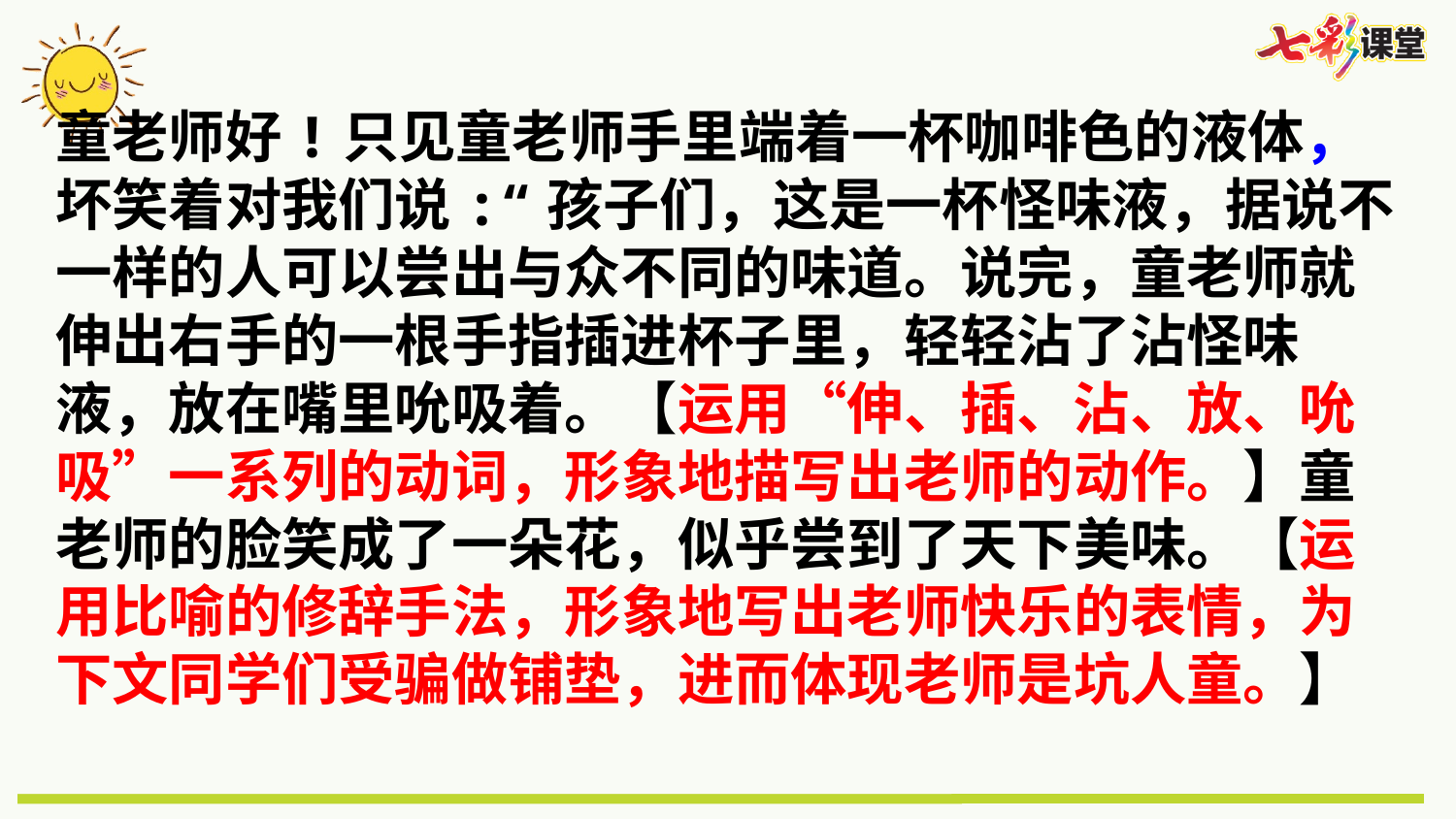

童老师好!只见童老师手里端着一杯咖啡色的液体，坏笑着对我们说:“孩子们，这是一杯怪味液，据说不一样的人可以尝出与众不同的味道。说完，童老师就伸出右手的一根手指插进杯子里，轻轻沾了沾怪味液，放在嘴里吮吸着。【运用“伸、插、沾、放、吮吸”一系列的动词，形象地描写出老师的动作。】童老师的脸笑成了一朵花，似乎尝到了天下美味。【运用比喻的修辞手法，形象地写出老师快乐的表情，为下文同学们受骗做铺垫，进而体现老师是坑人童。】